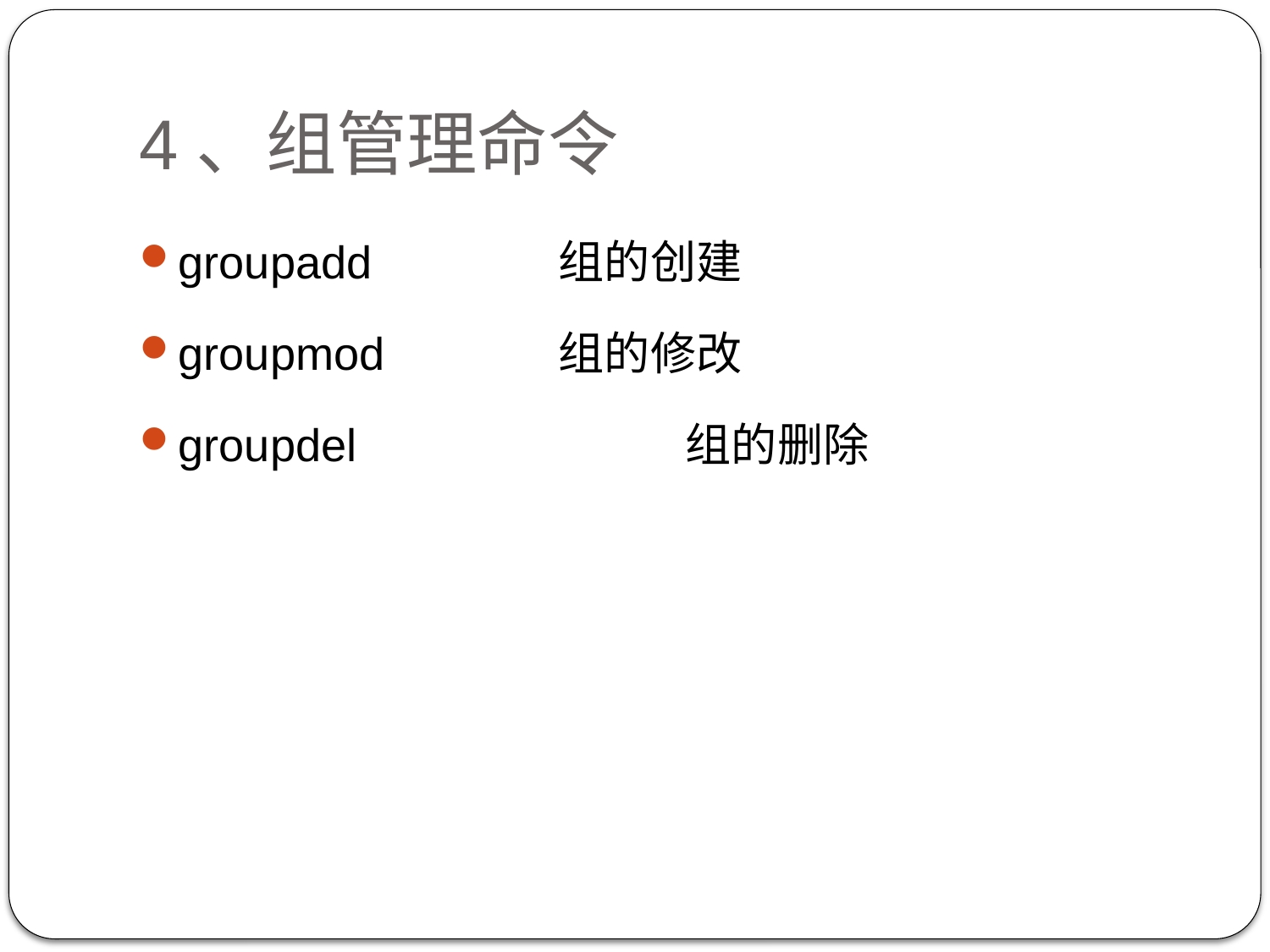

# 4、组管理命令
groupadd		组的创建
groupmod		组的修改
groupdel			组的删除